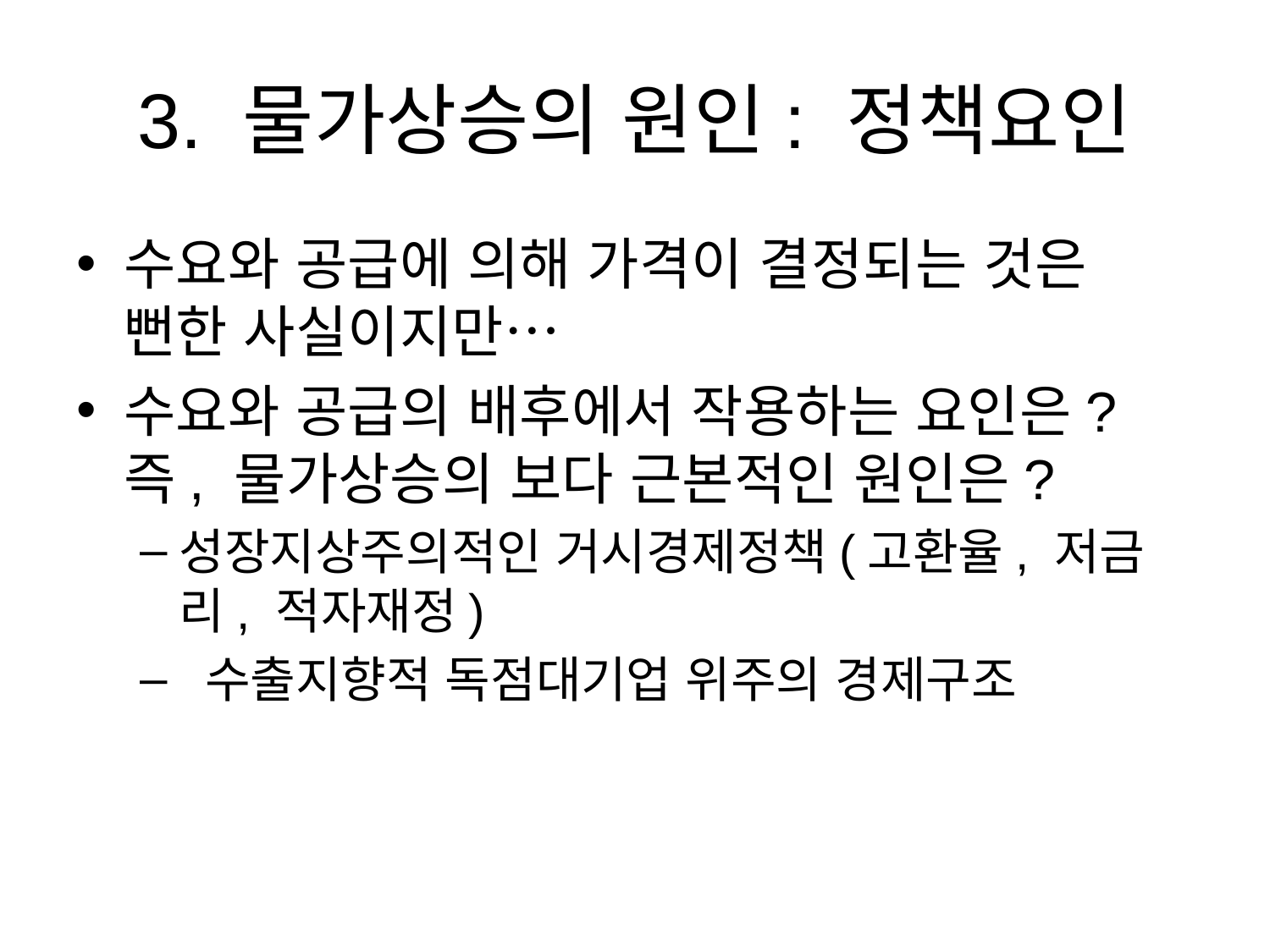

# 3. 물가상승의 원인: 정책요인
수요와 공급에 의해 가격이 결정되는 것은 뻔한 사실이지만…
수요와 공급의 배후에서 작용하는 요인은? 즉, 물가상승의 보다 근본적인 원인은?
성장지상주의적인 거시경제정책(고환율, 저금리, 적자재정)
 수출지향적 독점대기업 위주의 경제구조